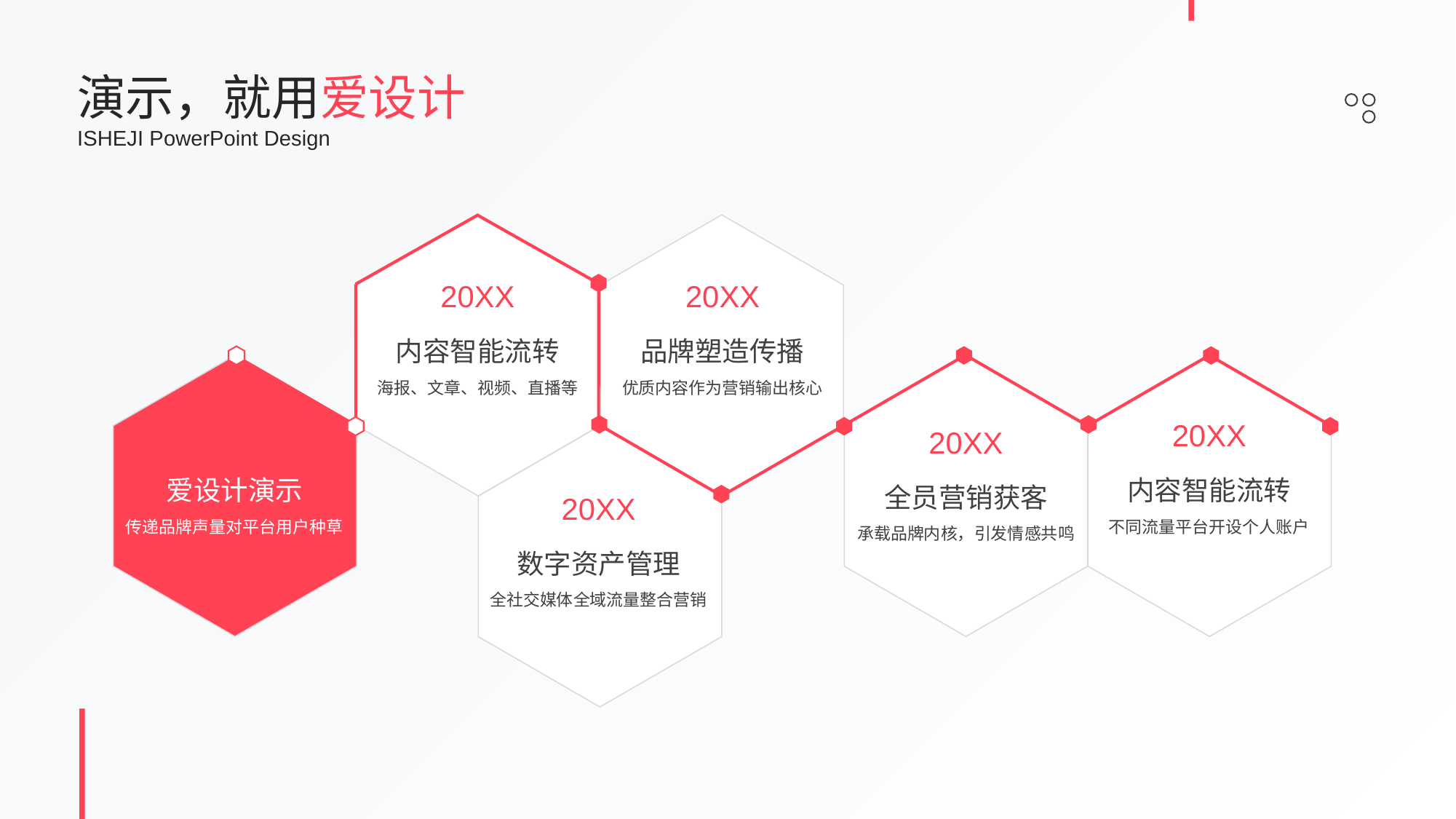

演示，就用爱设计
ISHEJI PowerPoint Design

20XX
20XX

内容智能流转
品牌塑造传播

海报、文章、视频、直播等
优质内容作为营销输出核心
2012
20XX

20XX

爱设计演示
内容智能流转
全员营销获客
20XX

传递品牌声量对平台用户种草
不同流量平台开设个人账户
承载品牌内核，引发情感共鸣
数字资产管理
全社交媒体全域流量整合营销